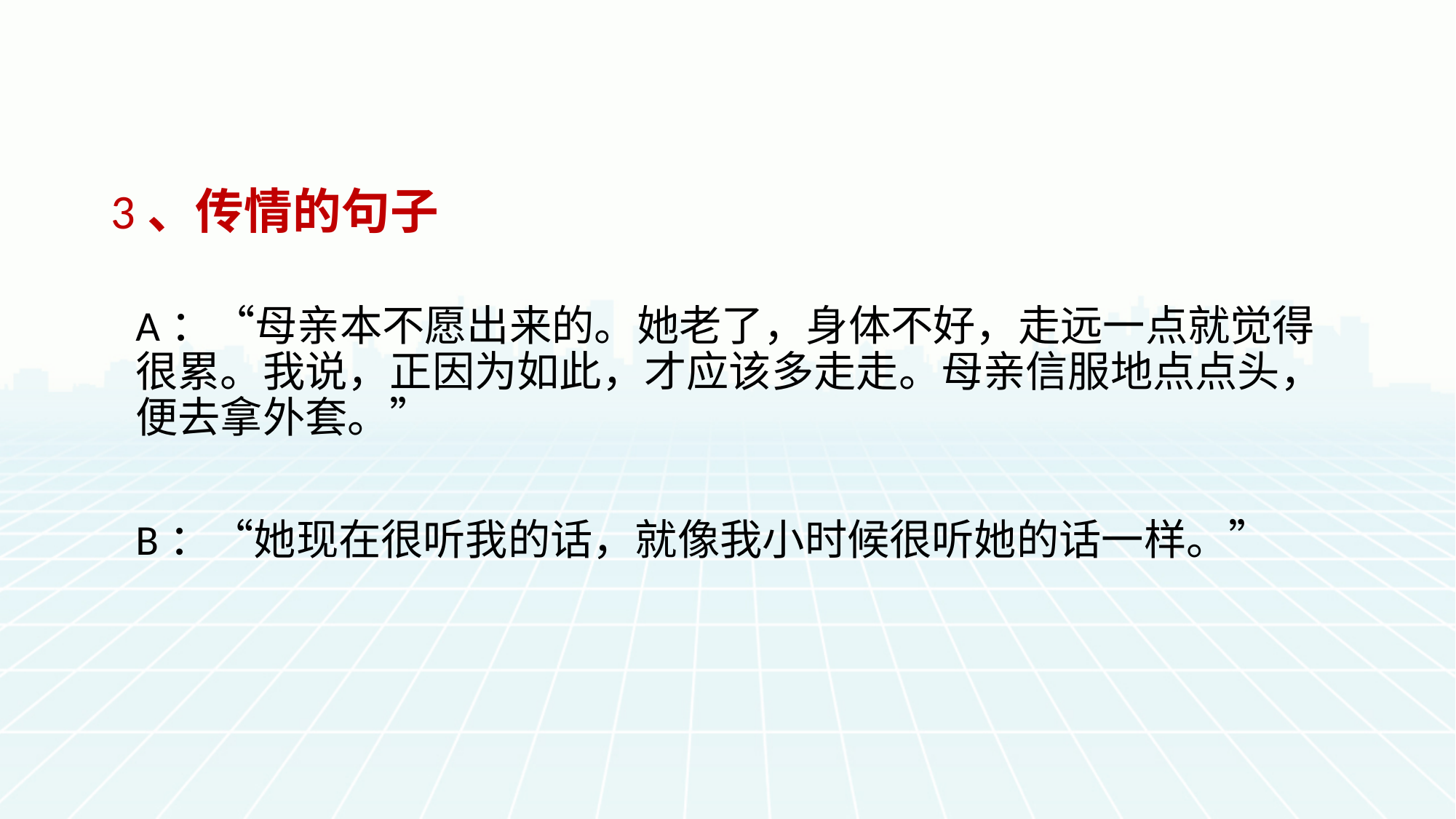

# 3、传情的句子
A：“母亲本不愿出来的。她老了，身体不好，走远一点就觉得很累。我说，正因为如此，才应该多走走。母亲信服地点点头，便去拿外套。”

B：“她现在很听我的话，就像我小时候很听她的话一样。”